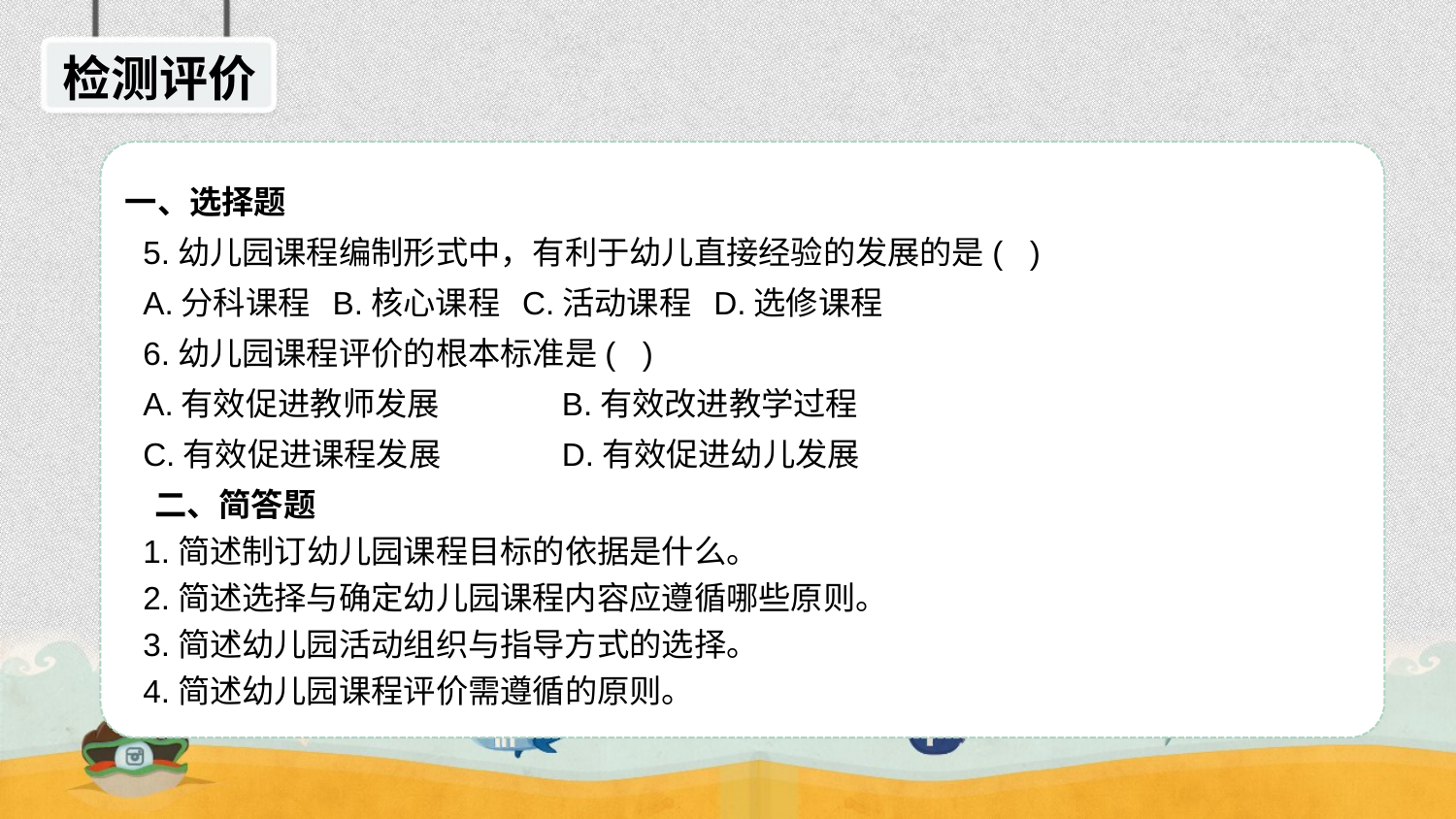

检测评价

一、选择题
  5.幼儿园课程编制形式中，有利于幼儿直接经验的发展的是(   )
  A.分科课程  B.核心课程  C.活动课程  D.选修课程
  6.幼儿园课程评价的根本标准是(   )
  A.有效促进教师发展 	B.有效改进教学过程
  C.有效促进课程发展 	D.有效促进幼儿发展
   二、简答题
  1.简述制订幼儿园课程目标的依据是什么。
  2.简述选择与确定幼儿园课程内容应遵循哪些原则。
  3.简述幼儿园活动组织与指导方式的选择。
  4.简述幼儿园课程评价需遵循的原则。